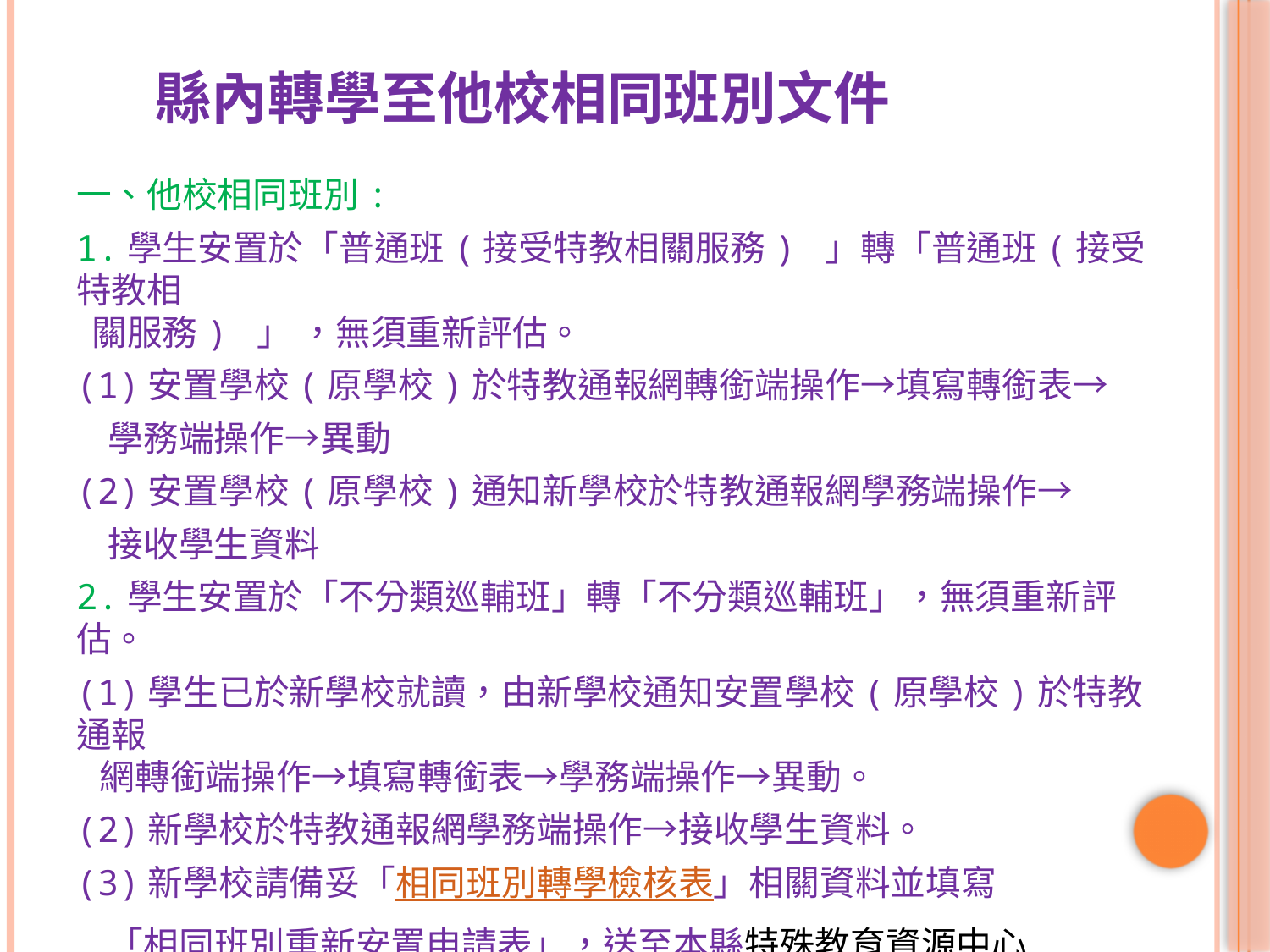

# 縣內轉學至他校相同班別文件
一、他校相同班別:
1.學生安置於「普通班(接受特教相關服務) 」轉「普通班(接受特教相
  關服務) 」 ，無須重新評估。
(1)安置學校(原學校)於特教通報網轉銜端操作→填寫轉銜表→
   學務端操作→異動
(2)安置學校(原學校)通知新學校於特教通報網學務端操作→
   接收學生資料
2.學生安置於「不分類巡輔班」轉「不分類巡輔班」，無須重新評估。
(1)學生已於新學校就讀，由新學校通知安置學校(原學校)於特教通報
   網轉銜端操作→填寫轉銜表→學務端操作→異動。
(2)新學校於特教通報網學務端操作→接收學生資料。
(3)新學校請備妥「相同班別轉學檢核表」相關資料並填寫
   「相同班別重新安置申請表」，送至本縣特殊教育資源中心
    辦理轉學申請。